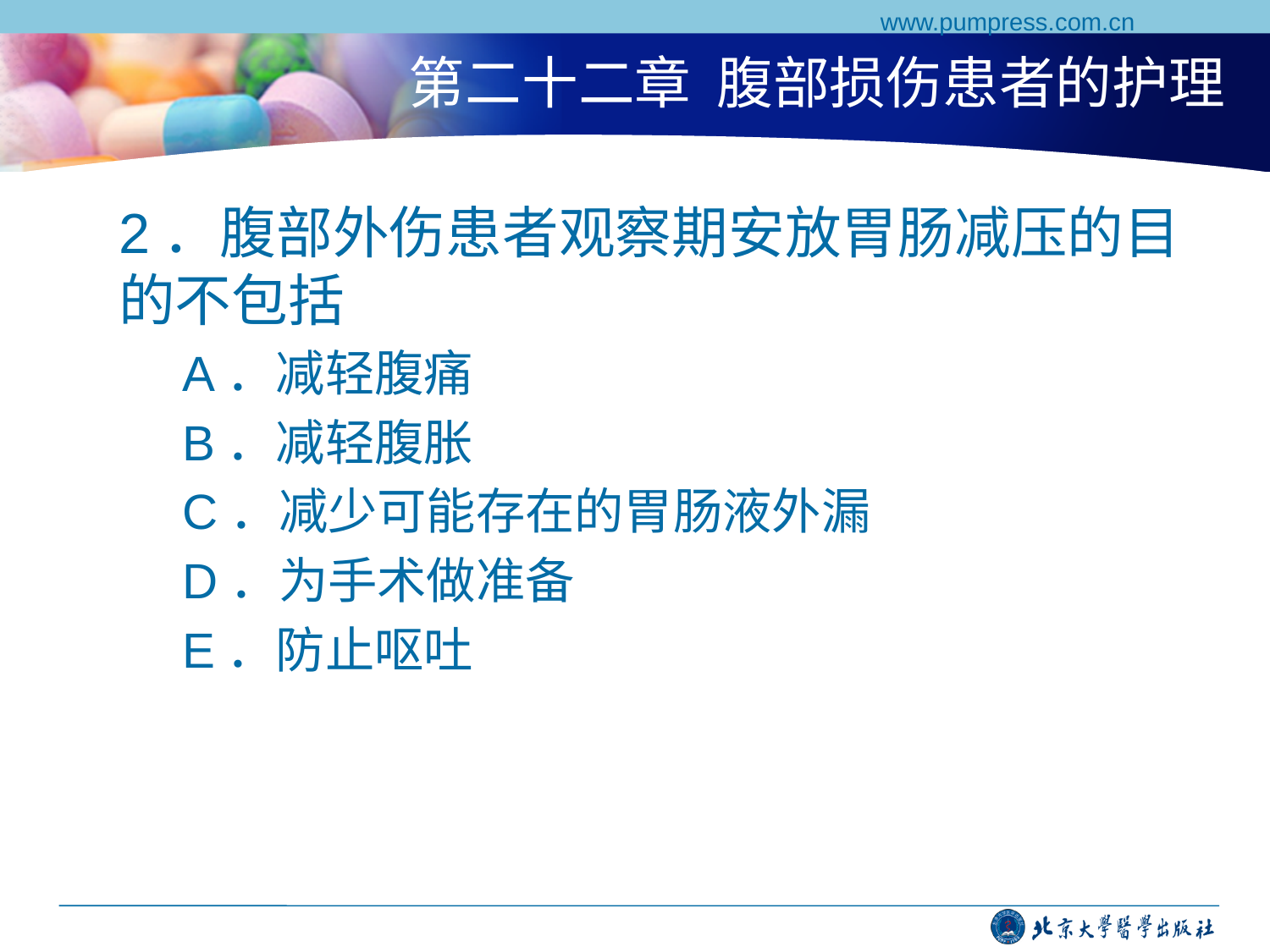

www.pumpress.com.cn
# 第二十二章  腹部损伤患者的护理
2．腹部外伤患者观察期安放胃肠减压的目的不包括
A．减轻腹痛
B．减轻腹胀
C．减少可能存在的胃肠液外漏
D．为手术做准备
E．防止呕吐